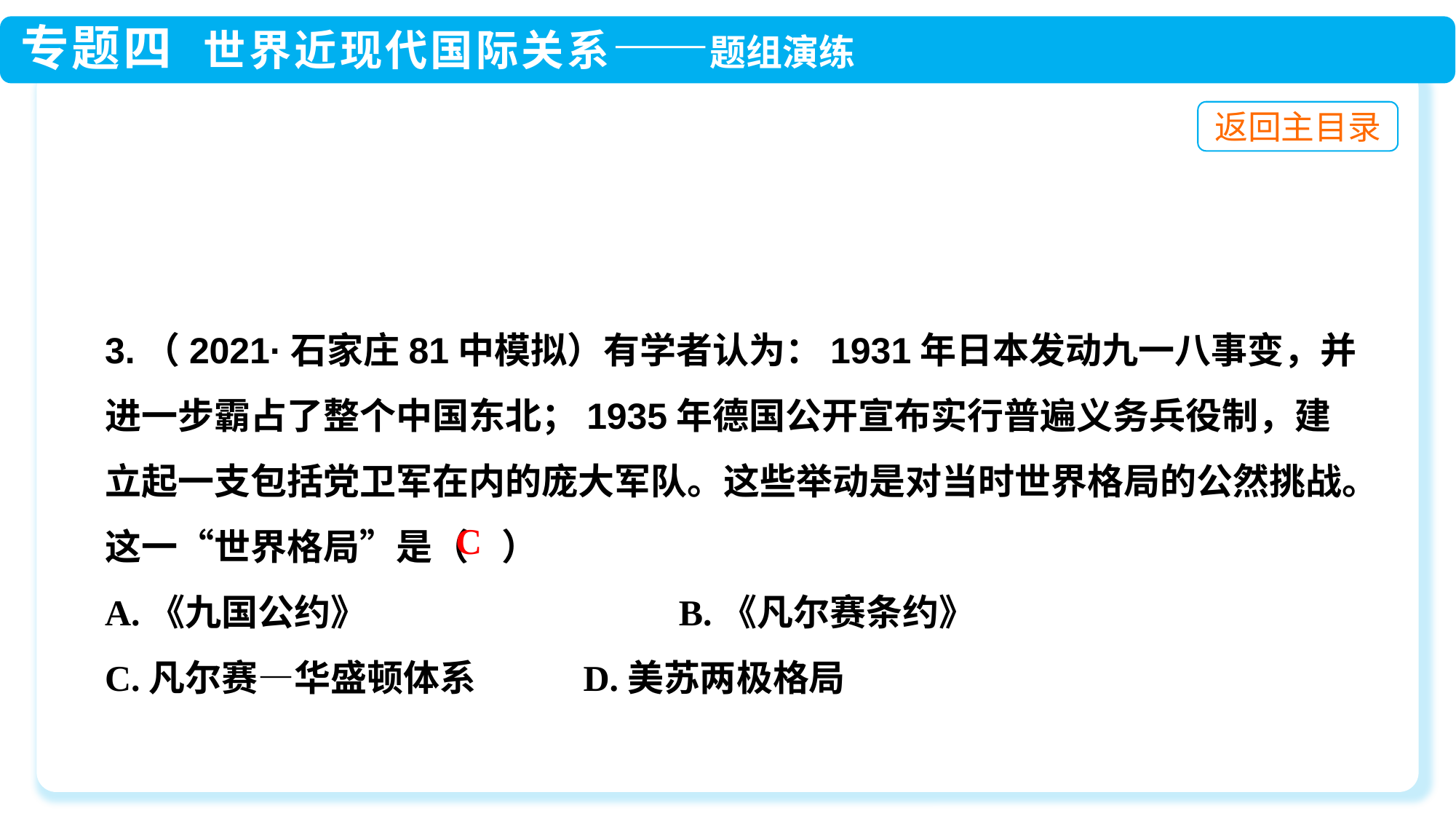

3.（2021·石家庄81中模拟）有学者认为：1931年日本发动九一八事变，并进一步霸占了整个中国东北；1935年德国公开宣布实行普遍义务兵役制，建立起一支包括党卫军在内的庞大军队。这些举动是对当时世界格局的公然挑战。这一“世界格局”是（    ）
A.《九国公约》                                     B.《凡尔赛条约》
C.凡尔赛—华盛顿体系            D.美苏两极格局
C